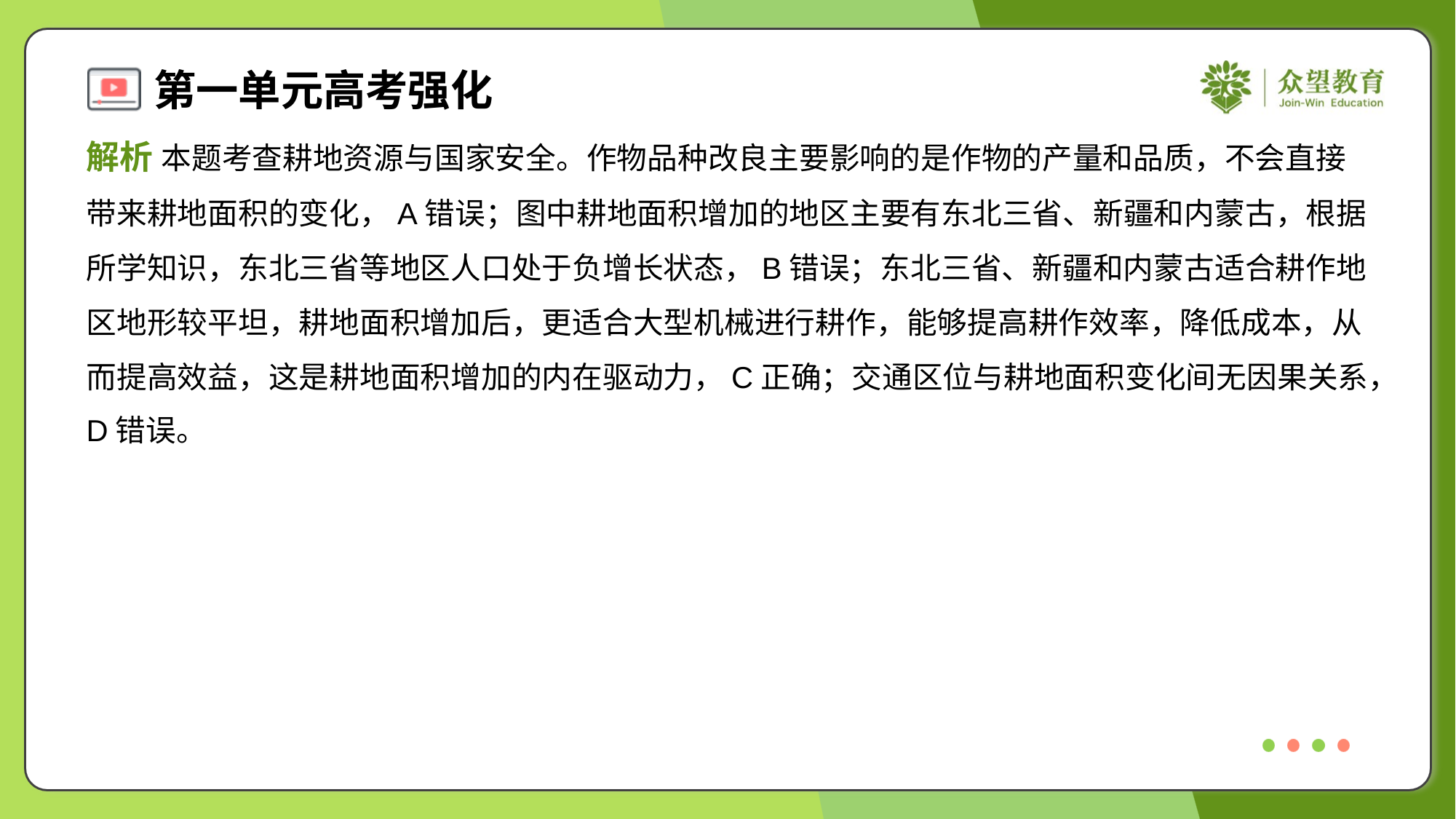

解析 本题考查耕地资源与国家安全。作物品种改良主要影响的是作物的产量和品质，不会直接
带来耕地面积的变化，A错误；图中耕地面积增加的地区主要有东北三省、新疆和内蒙古，根据
所学知识，东北三省等地区人口处于负增长状态，B错误；东北三省、新疆和内蒙古适合耕作地
区地形较平坦，耕地面积增加后，更适合大型机械进行耕作，能够提高耕作效率，降低成本，从
而提高效益，这是耕地面积增加的内在驱动力，C正确；交通区位与耕地面积变化间无因果关系，
D错误。